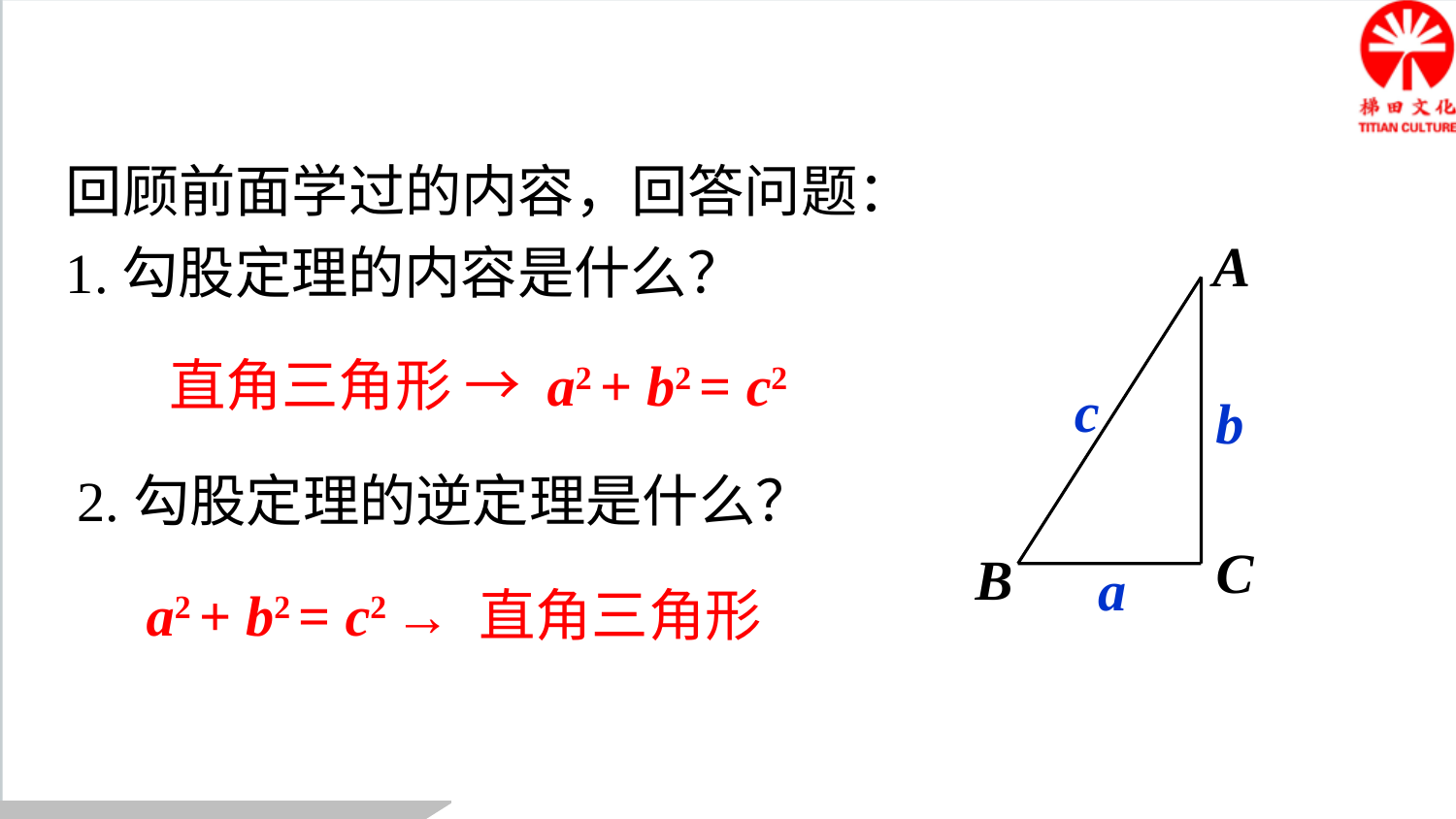

回顾前面学过的内容，回答问题：
1.勾股定理的内容是什么？
A

c
b
C
B
a

直角三角形 → a2 + b2 = c2
2.勾股定理的逆定理是什么？
a2 + b2 = c2 → 直角三角形